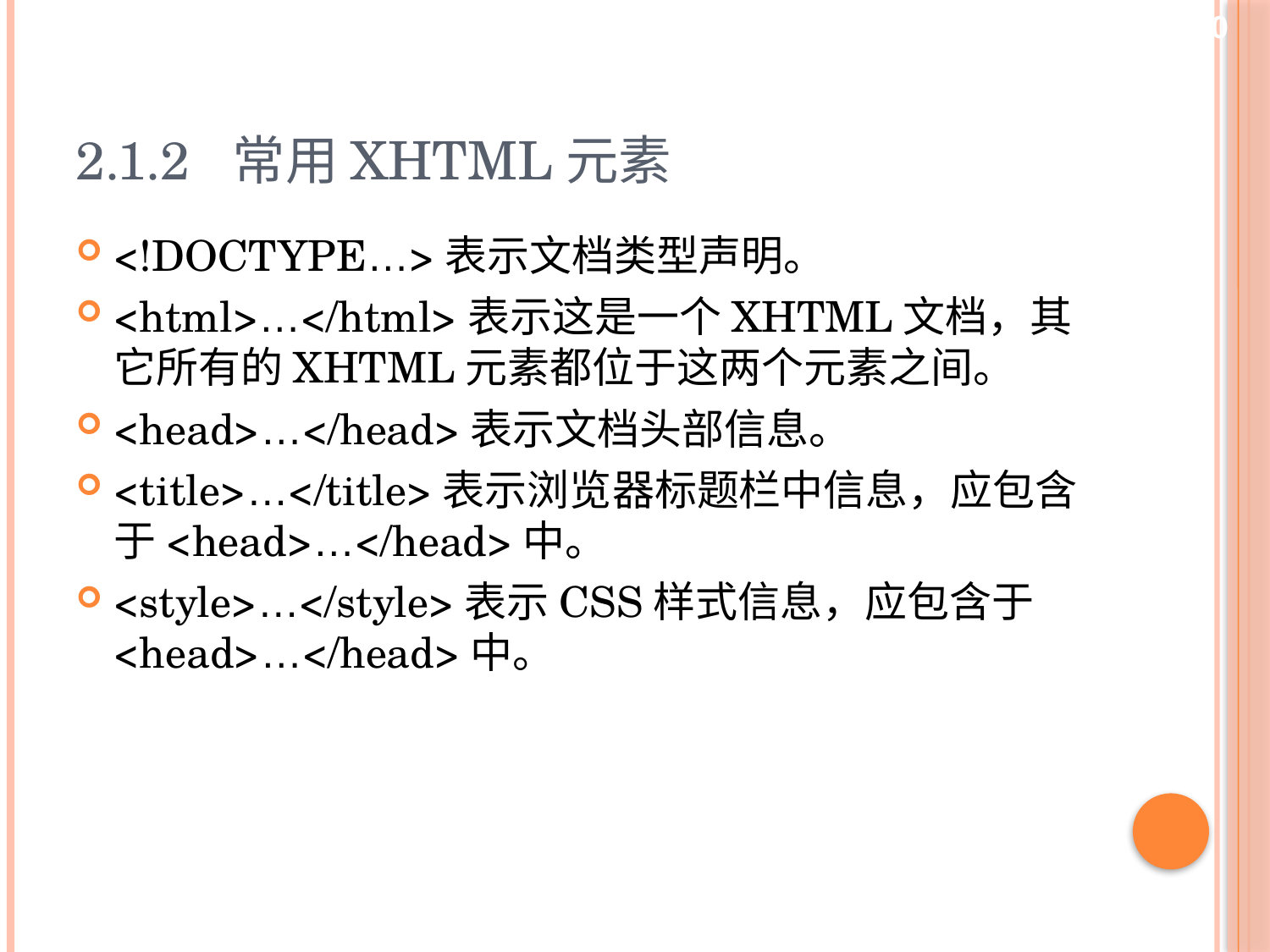

10
# 2.1.2  常用XHTML元素
<!DOCTYPE…>表示文档类型声明。
<html>…</html>表示这是一个XHTML文档，其它所有的XHTML元素都位于这两个元素之间。
<head>…</head>表示文档头部信息。
<title>…</title>表示浏览器标题栏中信息，应包含于<head>…</head>中。
<style>…</style>表示CSS样式信息，应包含于<head>…</head>中。